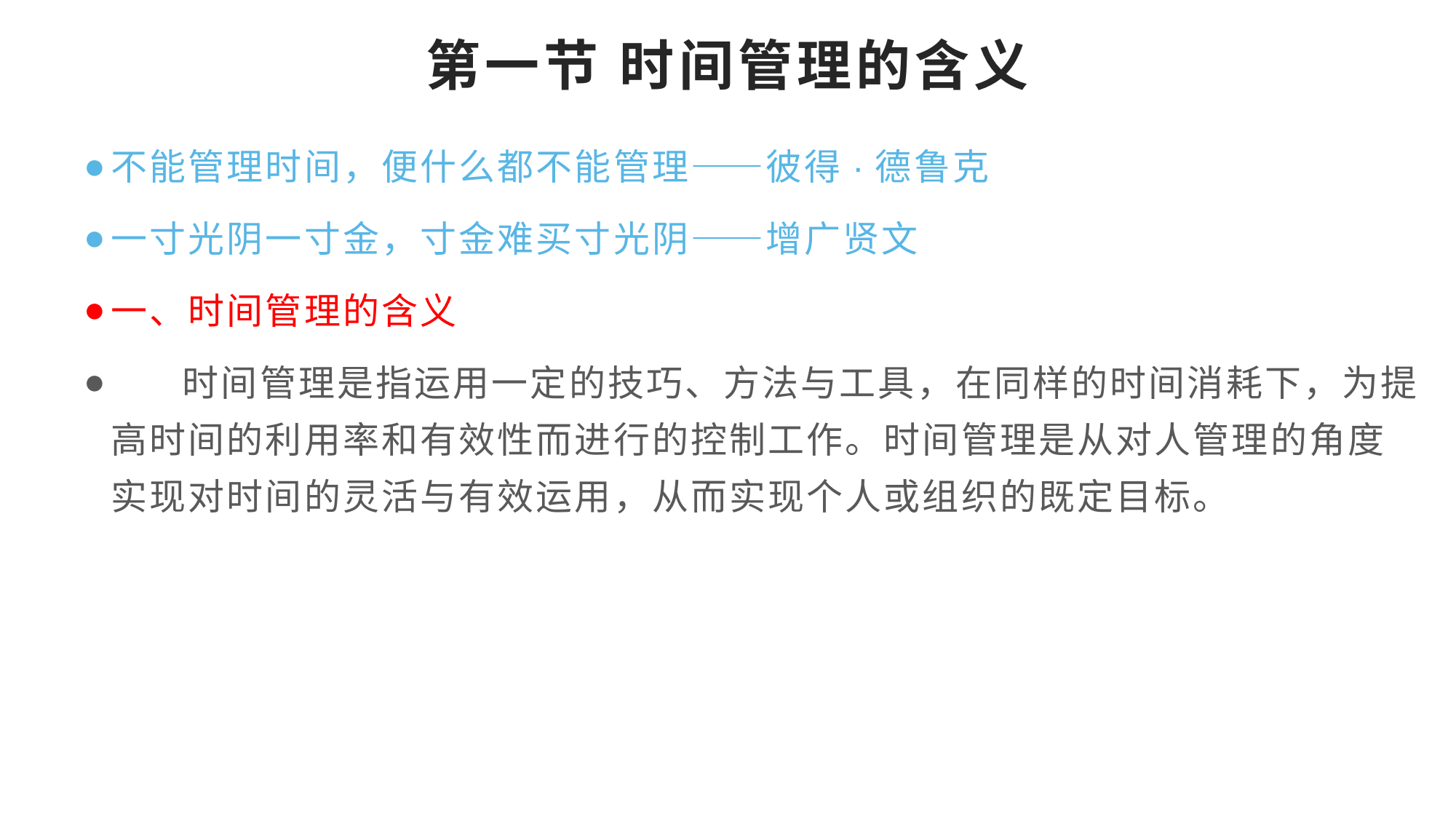

# 第一节 时间管理的含义
不能管理时间，便什么都不能管理——彼得·德鲁克
一寸光阴一寸金，寸金难买寸光阴——增广贤文
一、时间管理的含义
      时间管理是指运用一定的技巧、方法与工具，在同样的时间消耗下，为提高时间的利用率和有效性而进行的控制工作。时间管理是从对人管理的角度实现对时间的灵活与有效运用，从而实现个人或组织的既定目标。